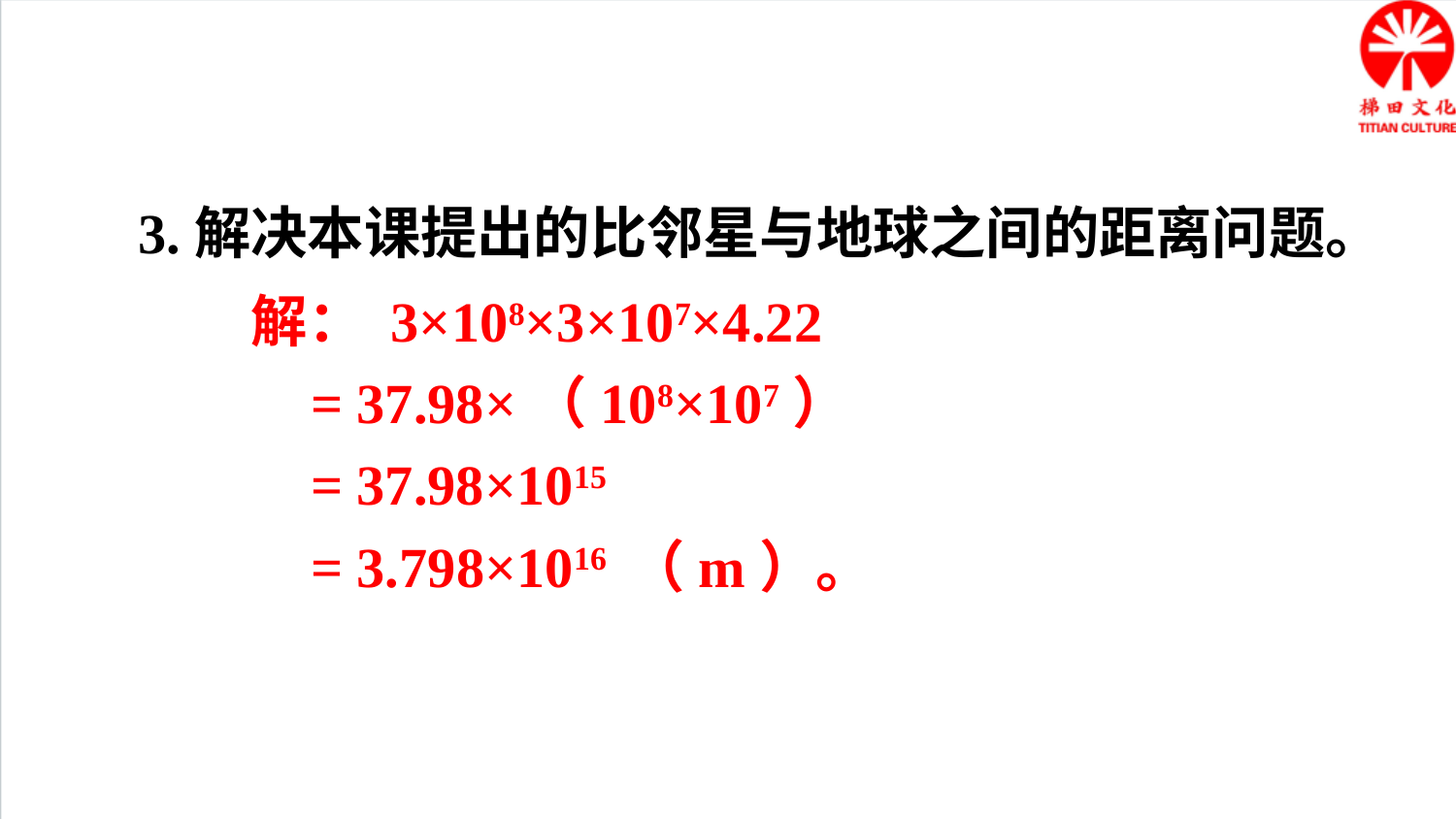

3.解决本课提出的比邻星与地球之间的距离问题。
  解： 3×108×3×107×4.22
       = 37.98×（108×107）
       = 37.98×1015
       = 3.798×1016 （m）。